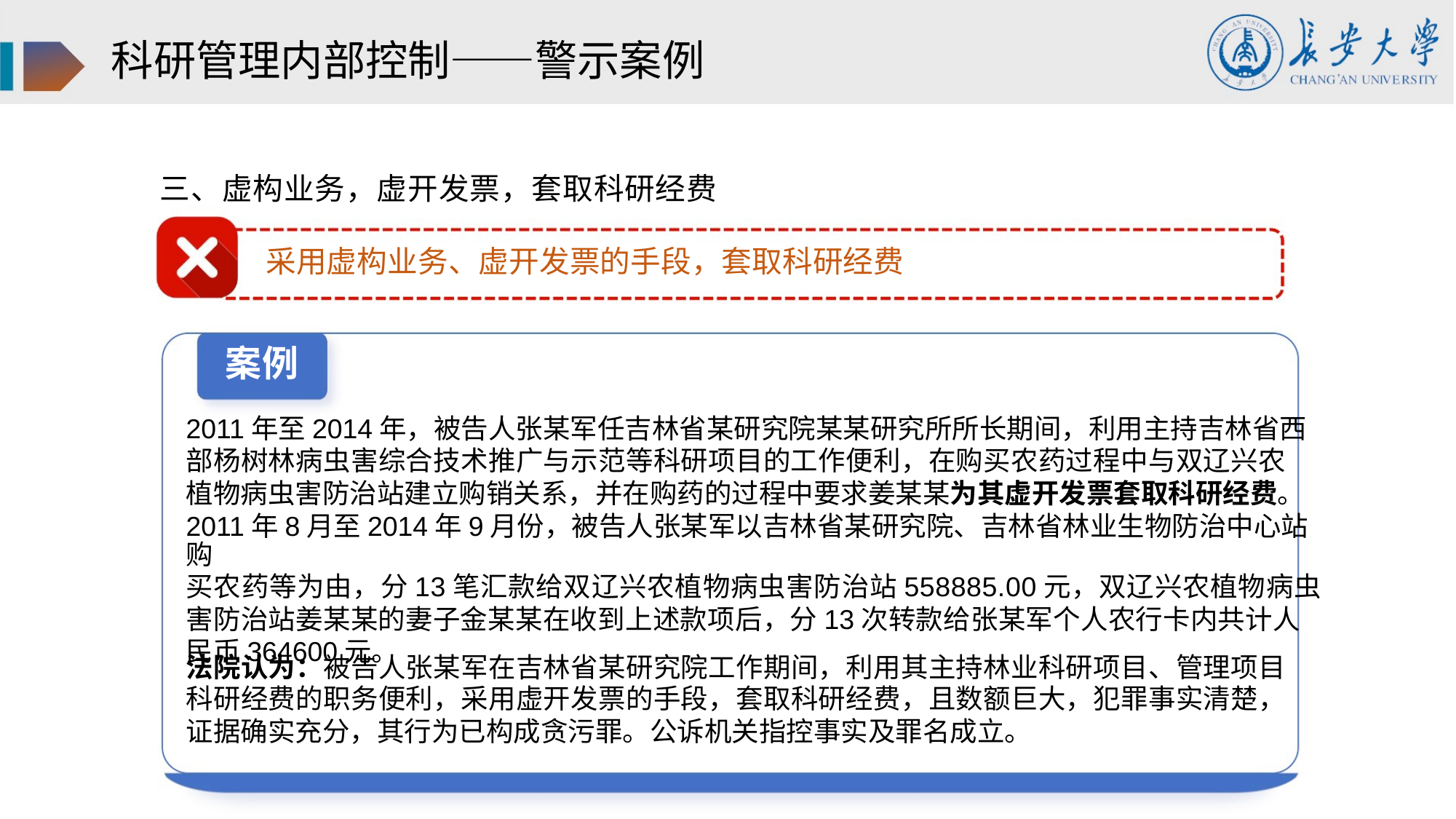

科研管理内部控制——警示案例
三、虚构业务，虚开发票，套取科研经费
采用虚构业务、虚开发票的手段，套取科研经费
案例
2011年至2014年，被告人张某军任吉林省某研究院某某研究所所长期间，利用主持吉林省西
部杨树林病虫害综合技术推广与示范等科研项目的工作便利，在购买农药过程中与双辽兴农
植物病虫害防治站建立购销关系，并在购药的过程中要求姜某某为其虚开发票套取科研经费。
2011年8月至2014年9月份，被告人张某军以吉林省某研究院、吉林省林业生物防治中心站购
买农药等为由，分13笔汇款给双辽兴农植物病虫害防治站558885.00元，双辽兴农植物病虫
害防治站姜某某的妻子金某某在收到上述款项后，分13次转款给张某军个人农行卡内共计人
民币364600元。
法院认为：被告人张某军在吉林省某研究院工作期间，利用其主持林业科研项目、管理项目
科研经费的职务便利，采用虚开发票的手段，套取科研经费，且数额巨大，犯罪事实清楚，
证据确实充分，其行为已构成贪污罪。公诉机关指控事实及罪名成立。